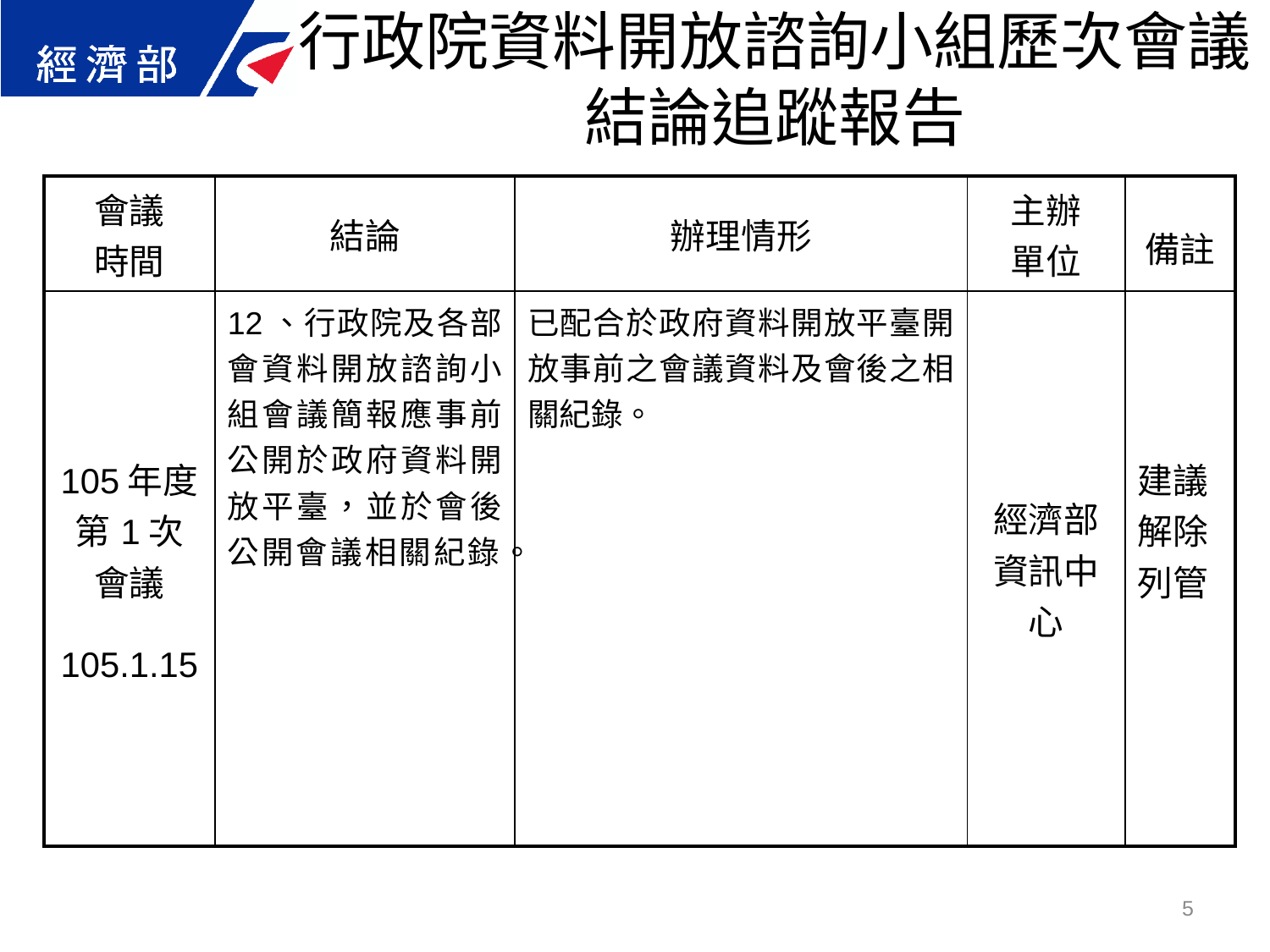

行政院資料開放諮詢小組歷次會議結論追蹤報告
| 會議 時間 | 結論 | 辦理情形 | 主辦 單位 | 備註 |
| --- | --- | --- | --- | --- |
| 105年度第1次 會議 105.1.15 | 12、行政院及各部會資料開放諮詢小組會議簡報應事前公開於政府資料開放平臺，並於會後公開會議相關紀錄。 | 已配合於政府資料開放平臺開放事前之會議資料及會後之相關紀錄。 | 經濟部資訊中心 | 建議解除列管 |
5